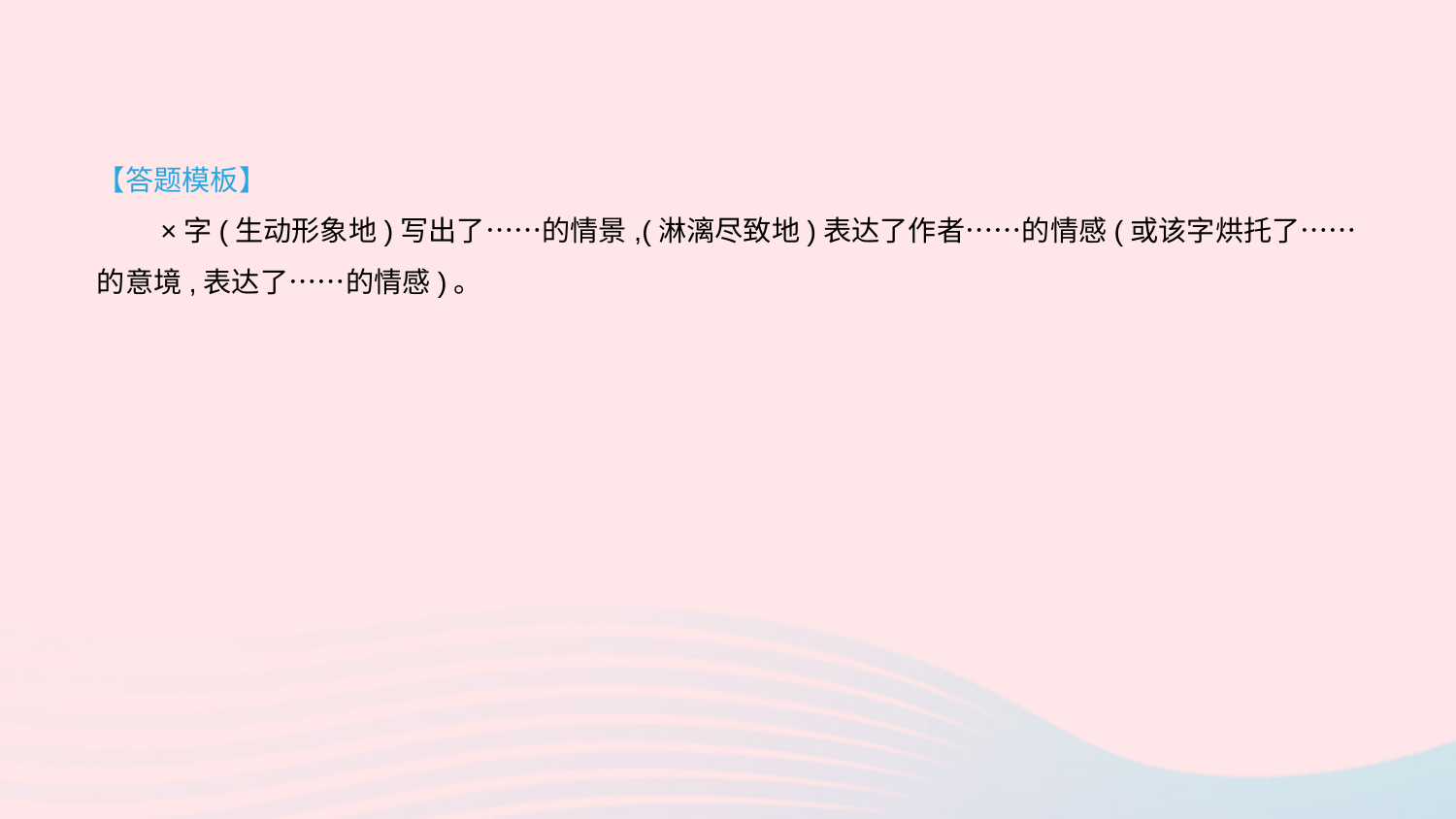

【答题模板】
　　×字(生动形象地)写出了……的情景,(淋漓尽致地)表达了作者……的情感(或该字烘托了……的意境,表达了……的情感)。